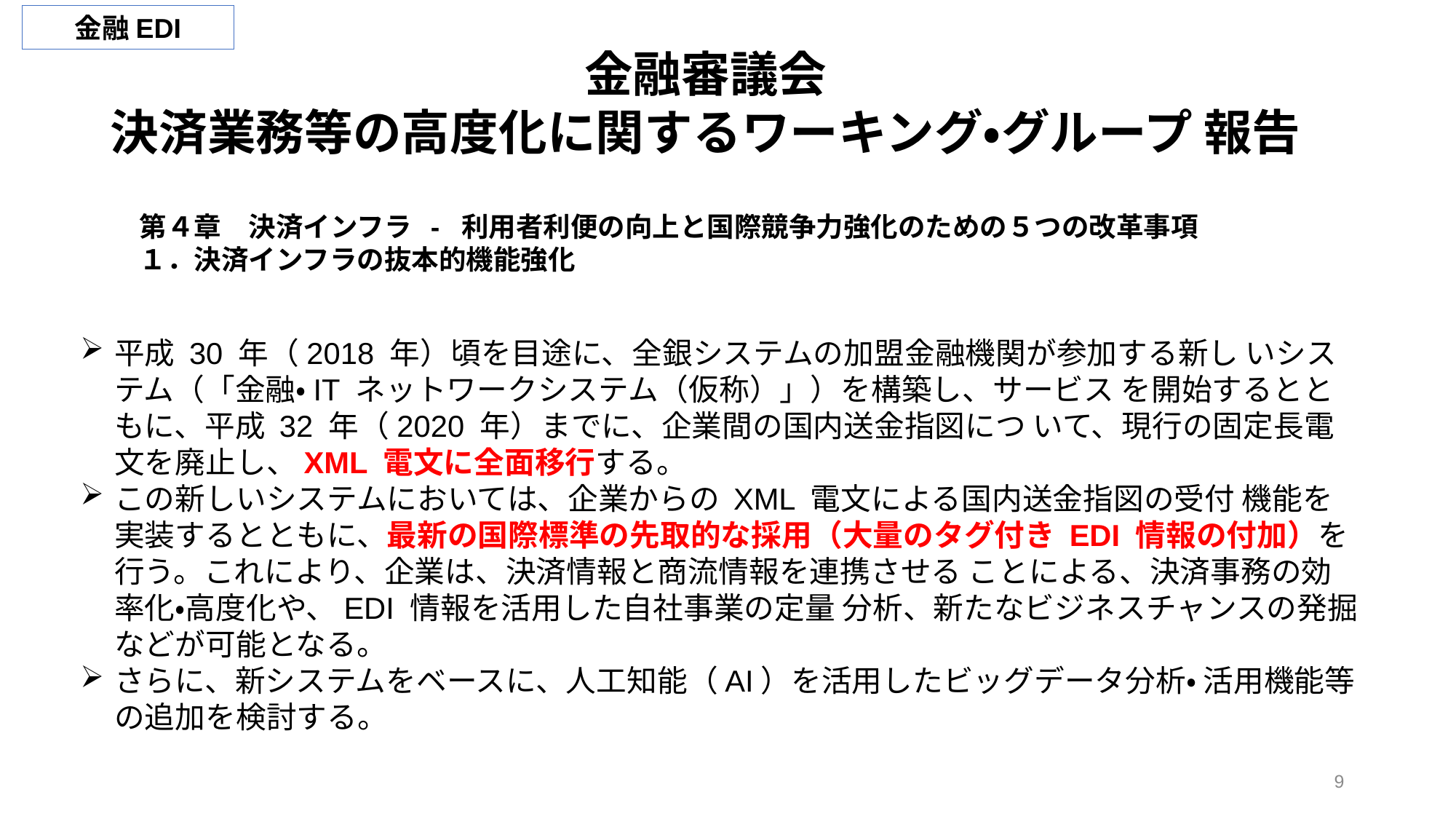

金融EDI
金融審議会
決済業務等の高度化に関するワーキング・グループ 報告
第４章	決済インフラ  -  利用者利便の向上と国際競争力強化のための５つの改革事項
１．決済インフラの抜本的機能強化
平成 30 年（2018 年）頃を目途に、全銀システムの加盟金融機関が参加する新し いシステム（「金融・IT ネットワークシステム（仮称）」）を構築し、サービス を開始するとともに、平成 32 年（2020 年）までに、企業間の国内送金指図につ いて、現行の固定長電文を廃止し、XML 電文に全面移行する。
この新しいシステムにおいては、企業からの XML 電文による国内送金指図の受付 機能を実装するとともに、最新の国際標準の先取的な採用（大量のタグ付き EDI 情報の付加）を行う。これにより、企業は、決済情報と商流情報を連携させる ことによる、決済事務の効率化・高度化や、EDI 情報を活用した自社事業の定量 分析、新たなビジネスチャンスの発掘などが可能となる。
さらに、新システムをベースに、人工知能（AI）を活用したビッグデータ分析・ 活用機能等の追加を検討する。

9